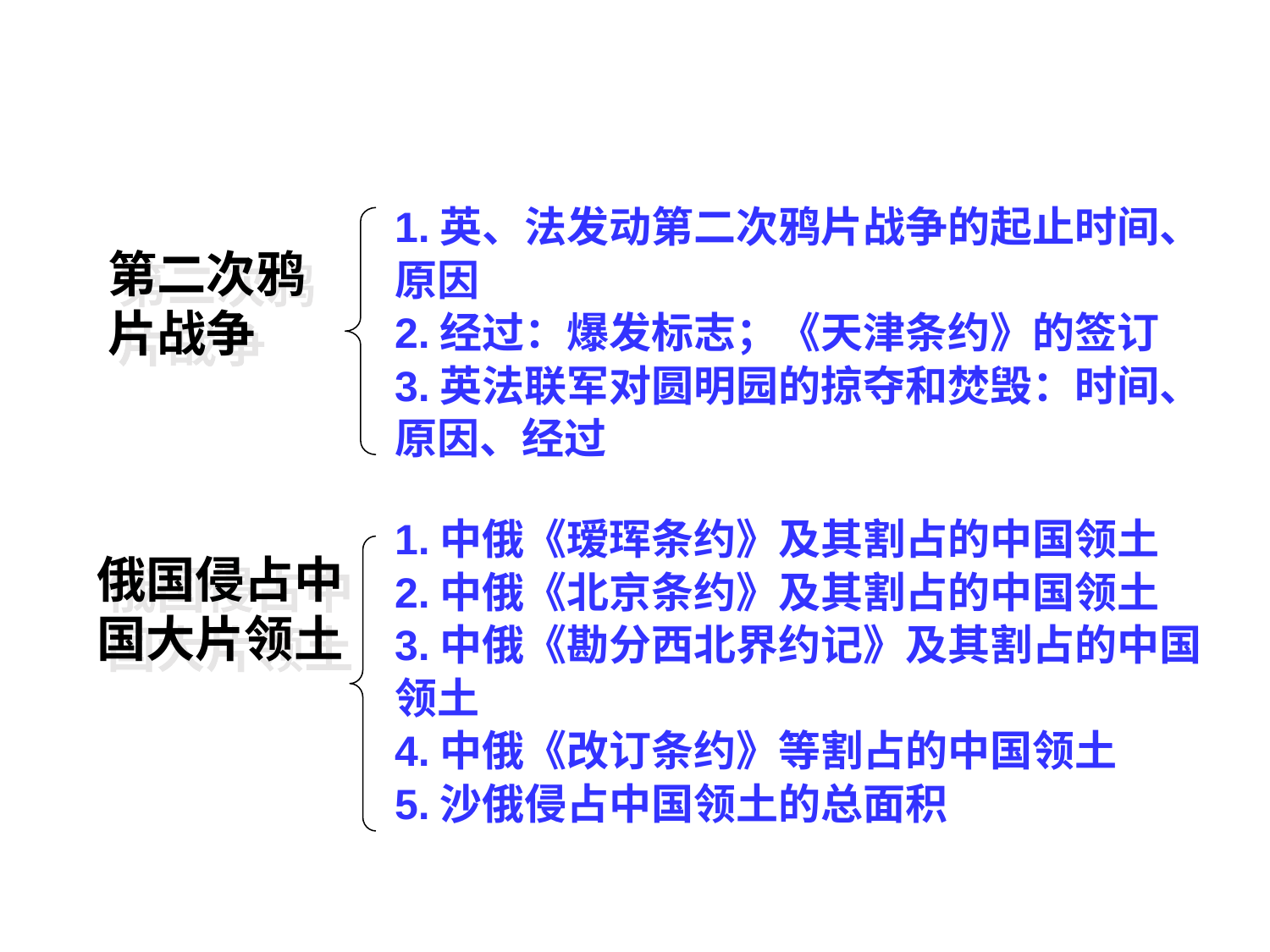

1.英、法发动第二次鸦片战争的起止时间、
原因
2.经过：爆发标志；《天津条约》的签订
3.英法联军对圆明园的掠夺和焚毁：时间、
原因、经过

第二次鸦片战争
1.中俄《瑷珲条约》及其割占的中国领土
2.中俄《北京条约》及其割占的中国领土
3.中俄《勘分西北界约记》及其割占的中国
领土
4.中俄《改订条约》等割占的中国领土
5.沙俄侵占中国领土的总面积

俄国侵占中国大片领土